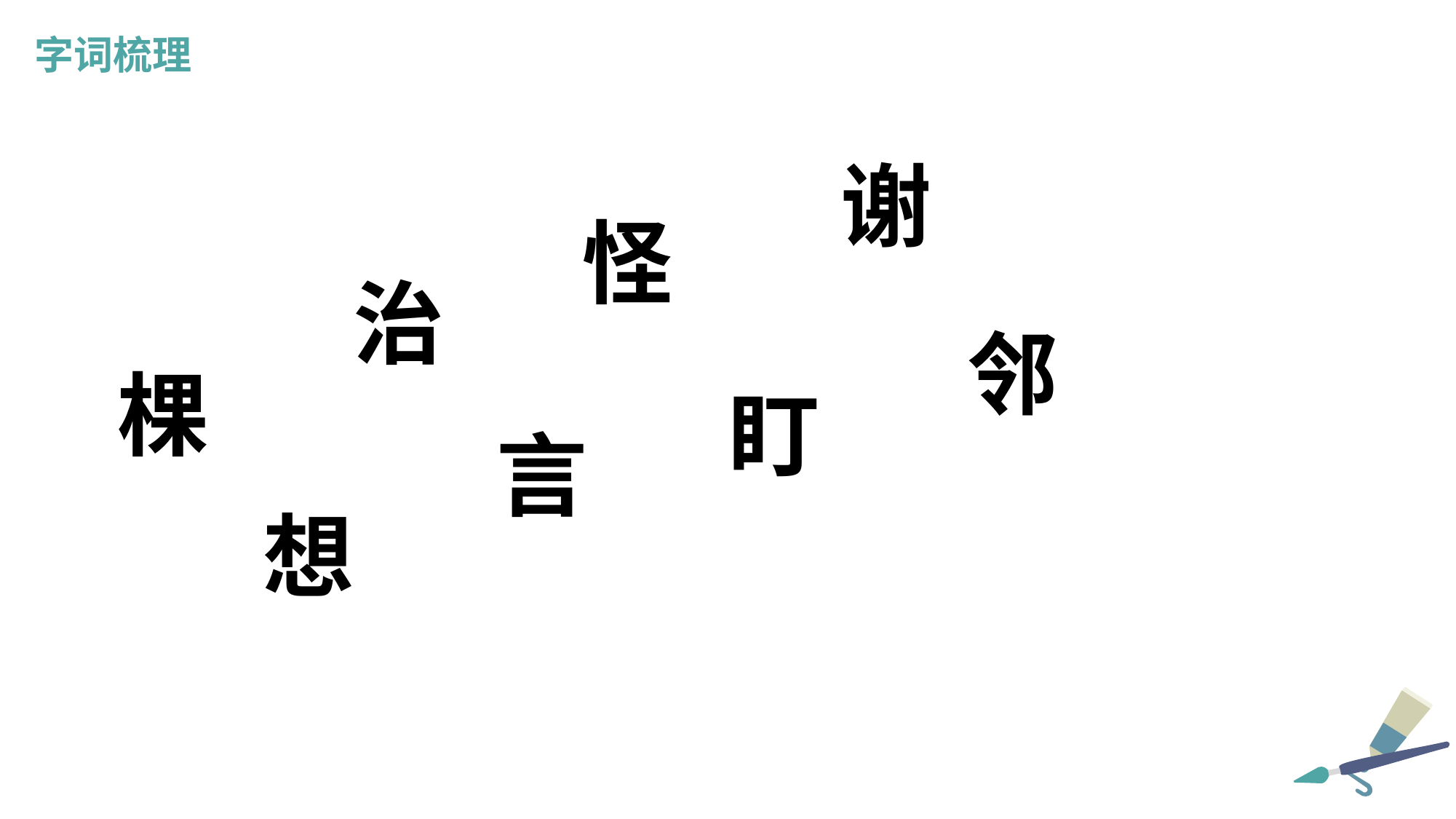

字词梳理
谢
怪
治
邻
棵
盯
言
想